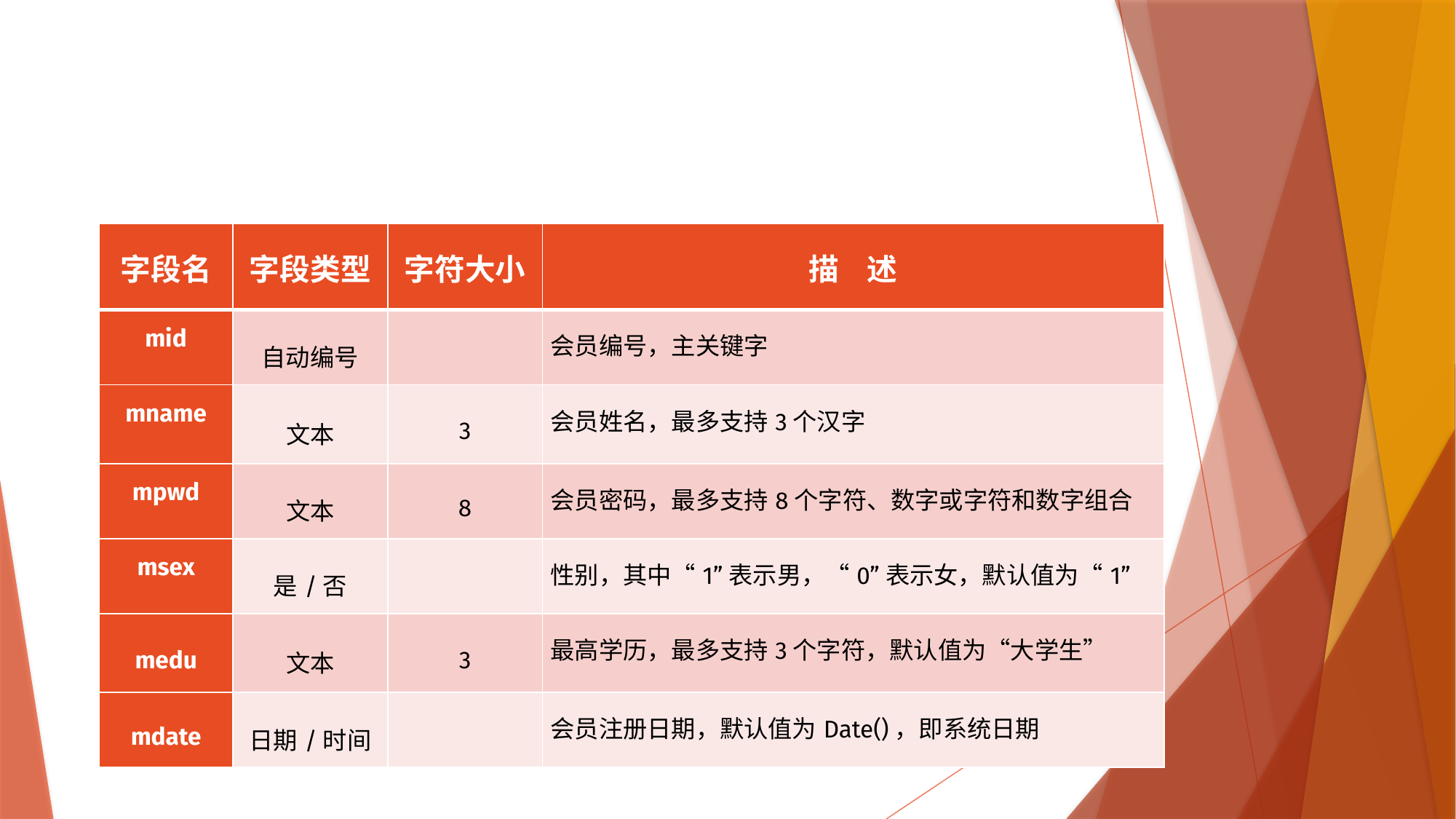

#
| 字段名 | 字段类型 | 字符大小 | 描 述 |
| --- | --- | --- | --- |
| mid | 自动编号 |  | 会员编号，主关键字 |
| mname | 文本 | 3 | 会员姓名，最多支持3个汉字 |
| mpwd | 文本 | 8 | 会员密码，最多支持8个字符、数字或字符和数字组合 |
| msex | 是/否 |  | 性别，其中“1”表示男，“0”表示女，默认值为“1” |
| medu | 文本 | 3 | 最高学历，最多支持3个字符，默认值为“大学生” |
| mdate | 日期/时间 |  | 会员注册日期，默认值为Date()，即系统日期 |